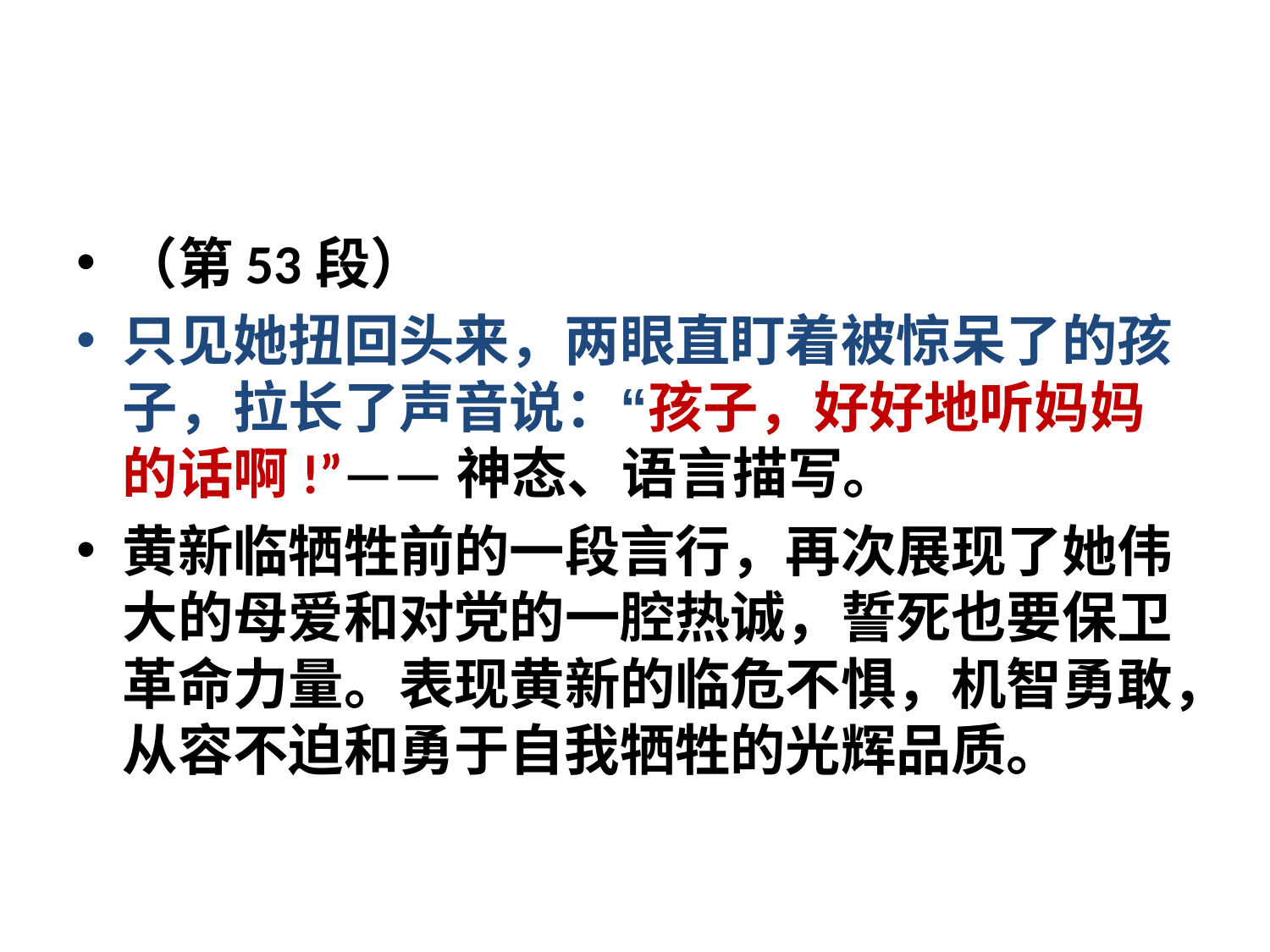

#
（第53段）
只见她扭回头来，两眼直盯着被惊呆了的孩子，拉长了声音说：“孩子，好好地听妈妈的话啊!”——神态、语言描写。
黄新临牺牲前的一段言行，再次展现了她伟大的母爱和对党的一腔热诚，誓死也要保卫革命力量。表现黄新的临危不惧，机智勇敢，从容不迫和勇于自我牺牲的光辉品质。